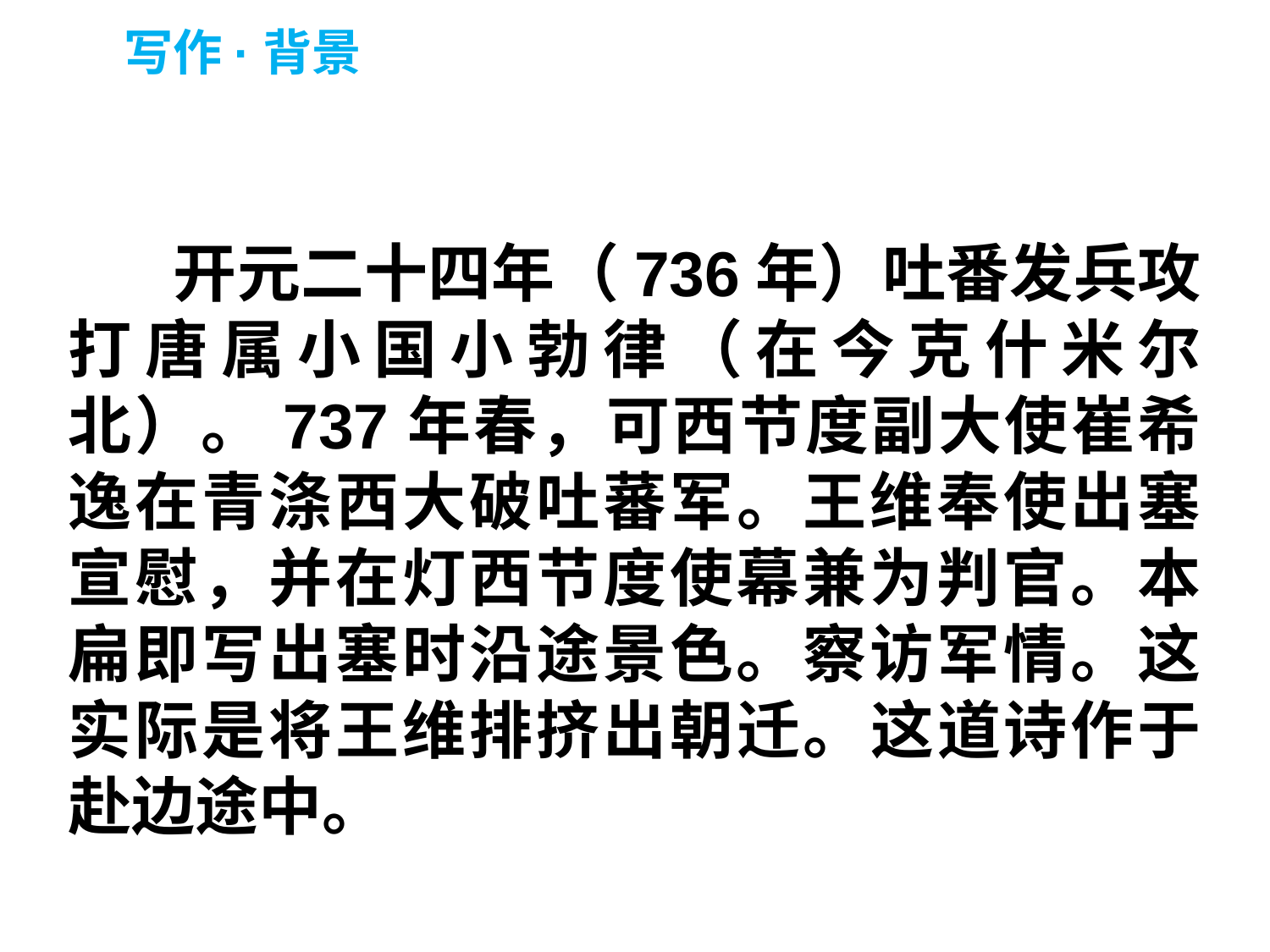

写作·背景
            开元二十四年（736年）吐番发兵攻打唐属小国小勃律（在今克什米尔北）。737年春，可西节度副大使崔希逸在青涤西大破吐蕃军。王维奉使出塞宣慰，并在灯西节度使幕兼为判官。本扁即写出塞时沿途景色。察访军情。这实际是将王维排挤出朝迁。这道诗作于赴边途中。